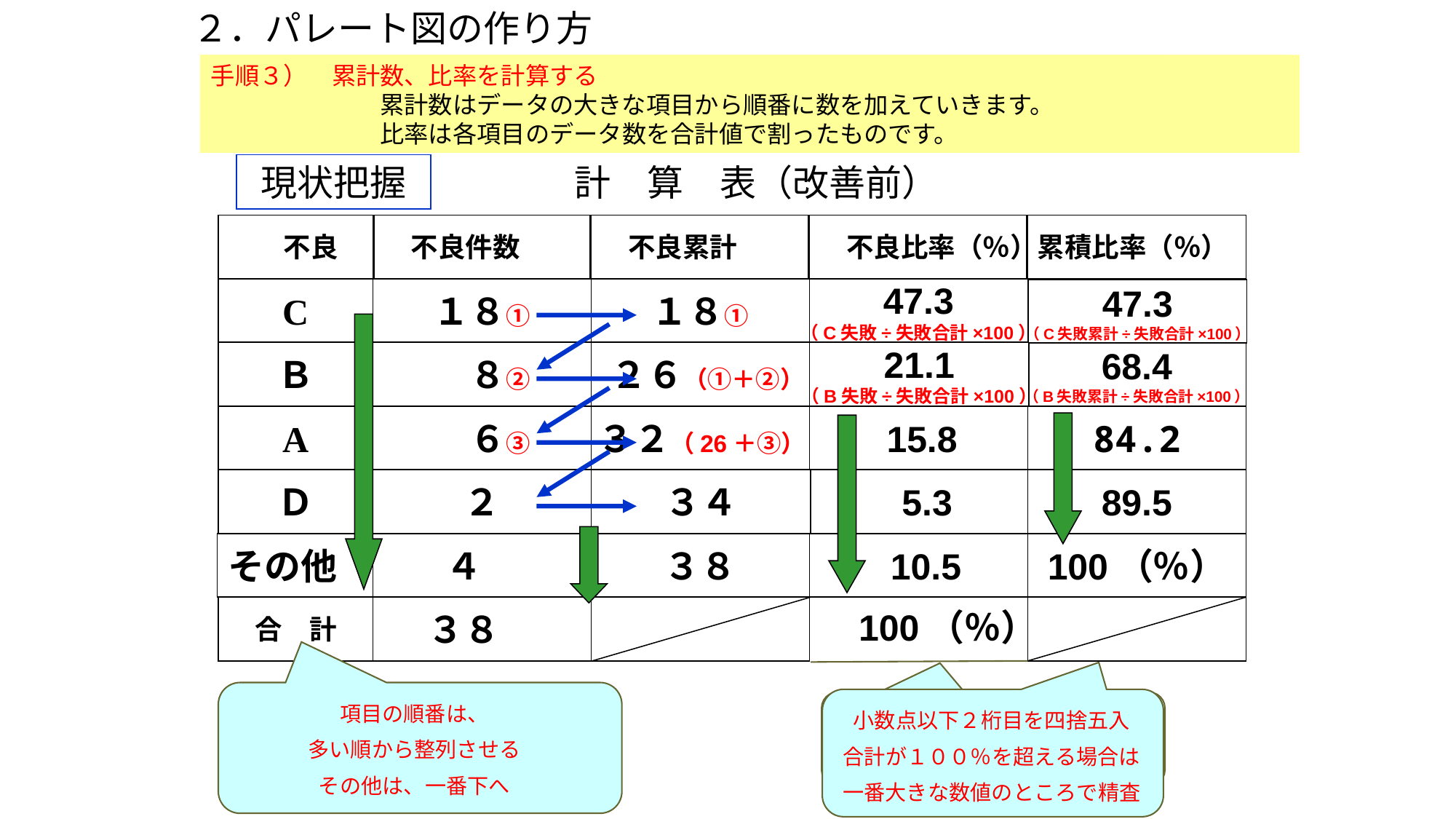

２．パレート図の作り方
手順２）　データを大きさの順に並びかえる
　　　　　　　データの大きい順に項目を並びかえ、計算表に記入します。
　　　　　　　データの小さいものは合計して「その他」とします。
手順３）　累計数、比率を計算する
　　　　　　　累計数はデータの大きな項目から順番に数を加えていきます。
　　　　　　　比率は各項目のデータ数を合計値で割ったものです。
手順１）　調査項目を決め、データを集める
　　　　　　　データを採る方法や期間を決め、内容や原因によって分類したデータを集めます。
現状把握
計　算　表（改善前）
　　不良
　不良件数
　不良累計
　不良比率（％）
累積比率（％）
C
１８①
１８①

47.3
（C失敗÷失敗合計×100）

47.3
（C失敗累計÷失敗合計×100）

Ｂ
　８②
２６（①＋②）

21.1
（B失敗÷失敗合計×100）

68.4
（B失敗累計÷失敗合計×100）

A
　６③
３２（26＋③）
15.8
84.2

Ｄ
　２
３４
5.3
89.5

その他
４
３８
10.5
100（％）
　100（％）
合　計
３８

項目の順番は、
多い順から整列させる
その他は、一番下へ
小数点以下２桁目を四捨五入
合計が１００％を超える場合は
一番大きな数値のところで精査